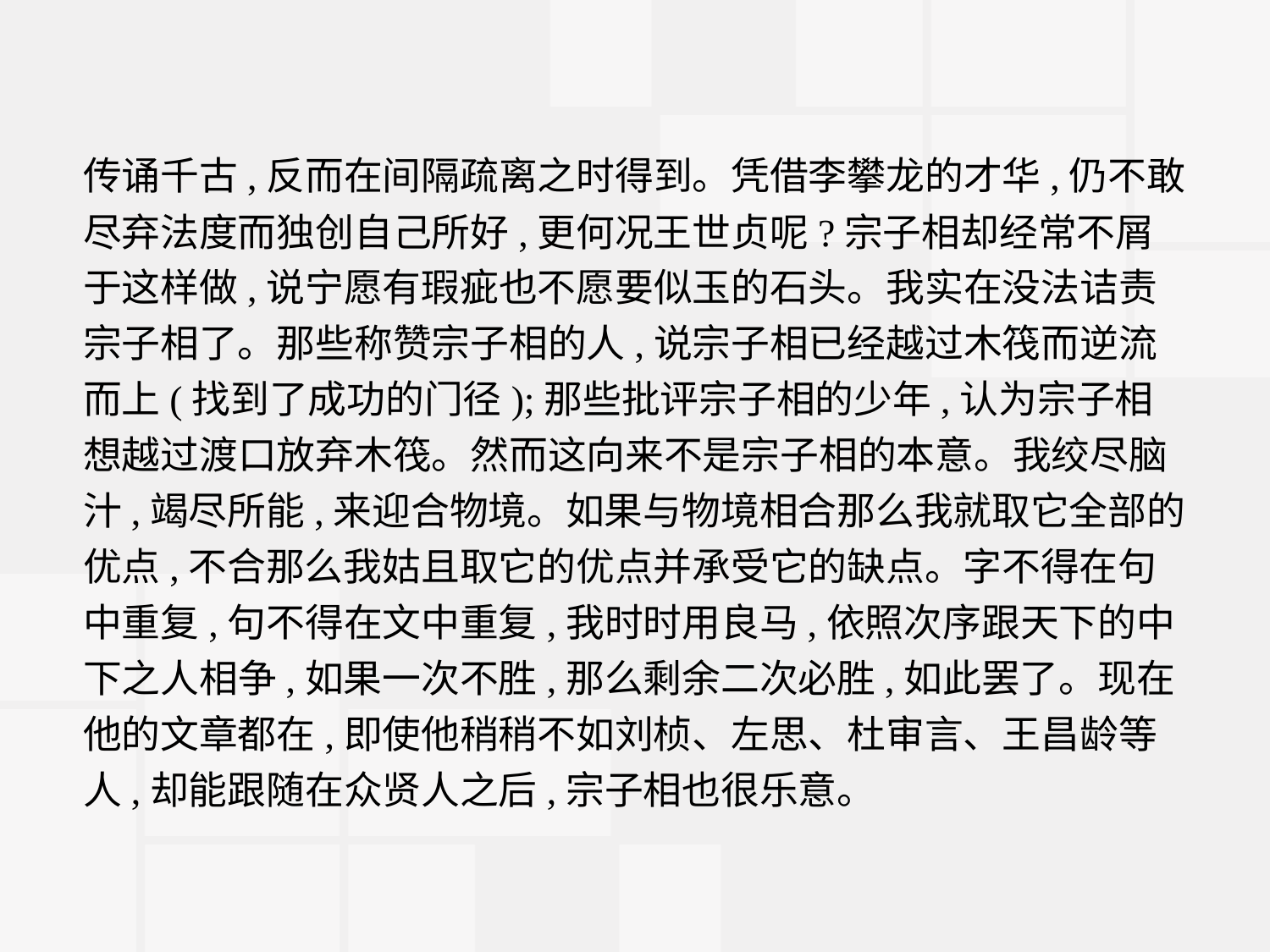

传诵千古,反而在间隔疏离之时得到。凭借李攀龙的才华,仍不敢尽弃法度而独创自己所好,更何况王世贞呢?宗子相却经常不屑于这样做,说宁愿有瑕疵也不愿要似玉的石头。我实在没法诘责宗子相了。那些称赞宗子相的人,说宗子相已经越过木筏而逆流而上(找到了成功的门径);那些批评宗子相的少年,认为宗子相想越过渡口放弃木筏。然而这向来不是宗子相的本意。我绞尽脑汁,竭尽所能,来迎合物境。如果与物境相合那么我就取它全部的优点,不合那么我姑且取它的优点并承受它的缺点。字不得在句中重复,句不得在文中重复,我时时用良马,依照次序跟天下的中下之人相争,如果一次不胜,那么剩余二次必胜,如此罢了。现在他的文章都在,即使他稍稍不如刘桢、左思、杜审言、王昌龄等人,却能跟随在众贤人之后,宗子相也很乐意。